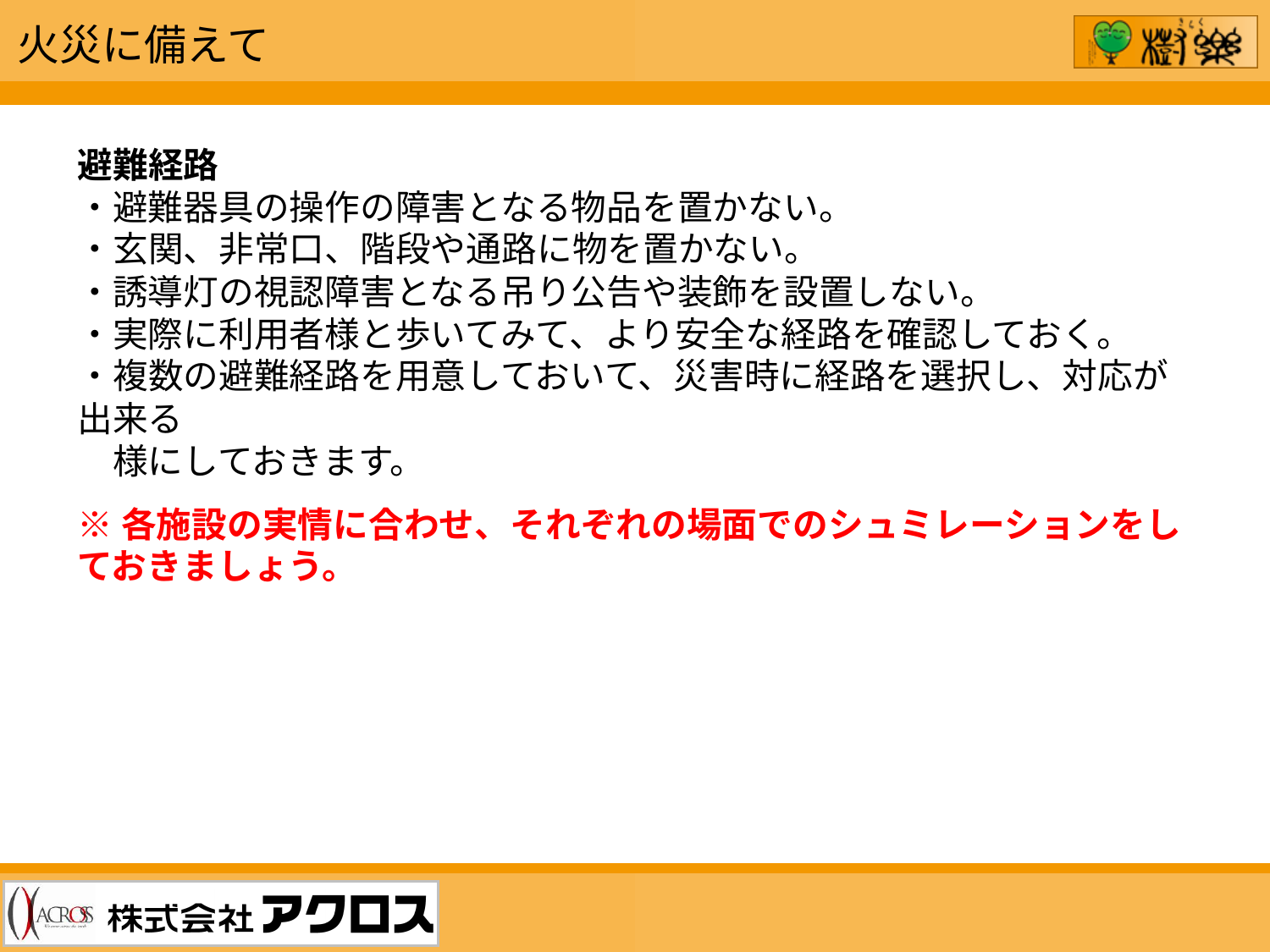

火災に備えて
避難経路
・避難器具の操作の障害となる物品を置かない。
・玄関、非常口、階段や通路に物を置かない。
・誘導灯の視認障害となる吊り公告や装飾を設置しない。
・実際に利用者様と歩いてみて、より安全な経路を確認しておく。
・複数の避難経路を用意しておいて、災害時に経路を選択し、対応が出来る
　様にしておきます。

※各施設の実情に合わせ、それぞれの場面でのシュミレーションをしておきましょう。